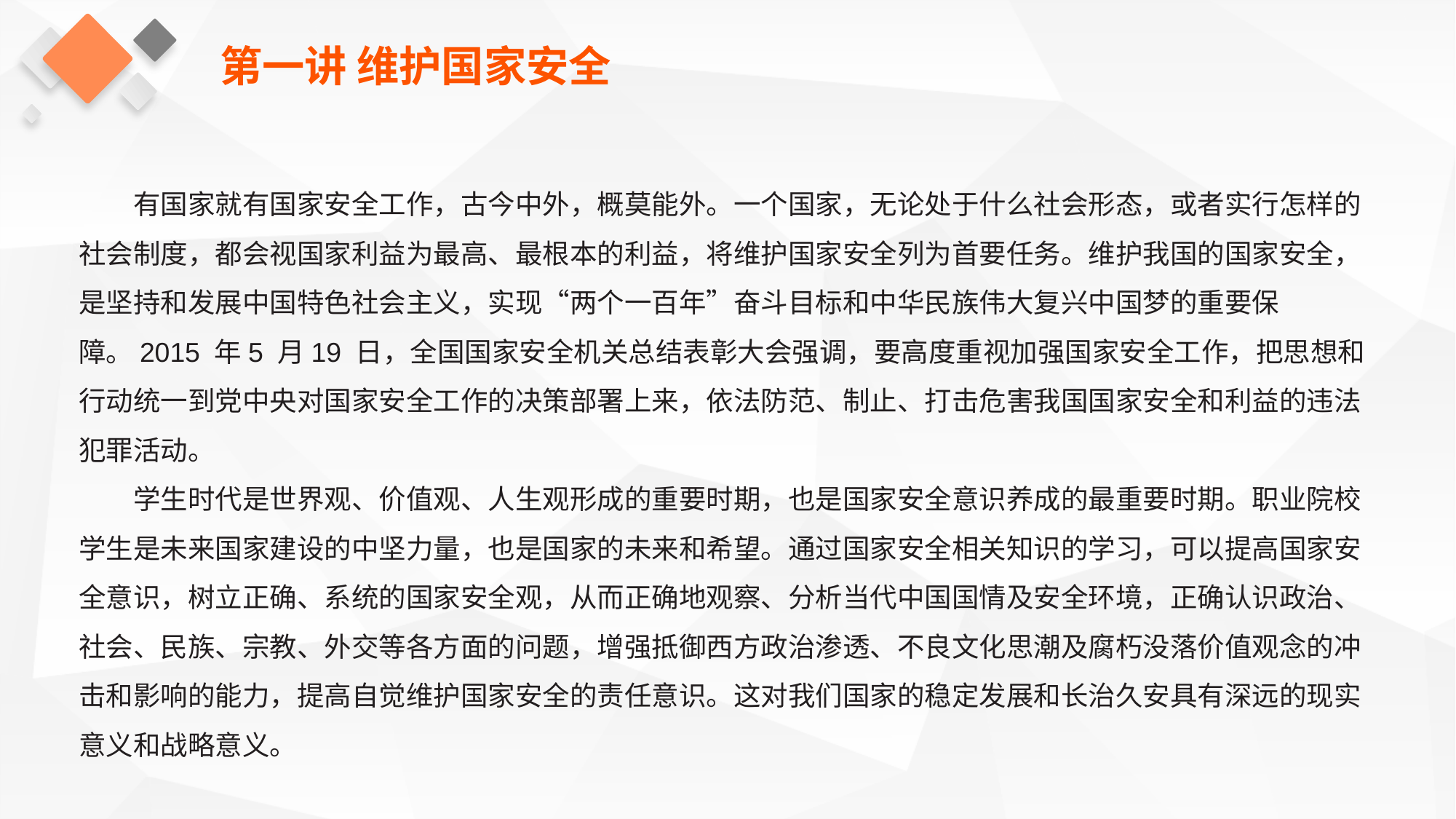

第一讲 维护国家安全
有国家就有国家安全工作，古今中外，概莫能外。一个国家，无论处于什么社会形态，或者实行怎样的社会制度，都会视国家利益为最高、最根本的利益，将维护国家安全列为首要任务。维护我国的国家安全，是坚持和发展中国特色社会主义，实现“两个一百年”奋斗目标和中华民族伟大复兴中国梦的重要保障。2015 年5 月19 日，全国国家安全机关总结表彰大会强调，要高度重视加强国家安全工作，把思想和行动统一到党中央对国家安全工作的决策部署上来，依法防范、制止、打击危害我国国家安全和利益的违法犯罪活动。
学生时代是世界观、价值观、人生观形成的重要时期，也是国家安全意识养成的最重要时期。职业院校学生是未来国家建设的中坚力量，也是国家的未来和希望。通过国家安全相关知识的学习，可以提高国家安全意识，树立正确、系统的国家安全观，从而正确地观察、分析当代中国国情及安全环境，正确认识政治、社会、民族、宗教、外交等各方面的问题，增强抵御西方政治渗透、不良文化思潮及腐朽没落价值观念的冲击和影响的能力，提高自觉维护国家安全的责任意识。这对我们国家的稳定发展和长治久安具有深远的现实意义和战略意义。